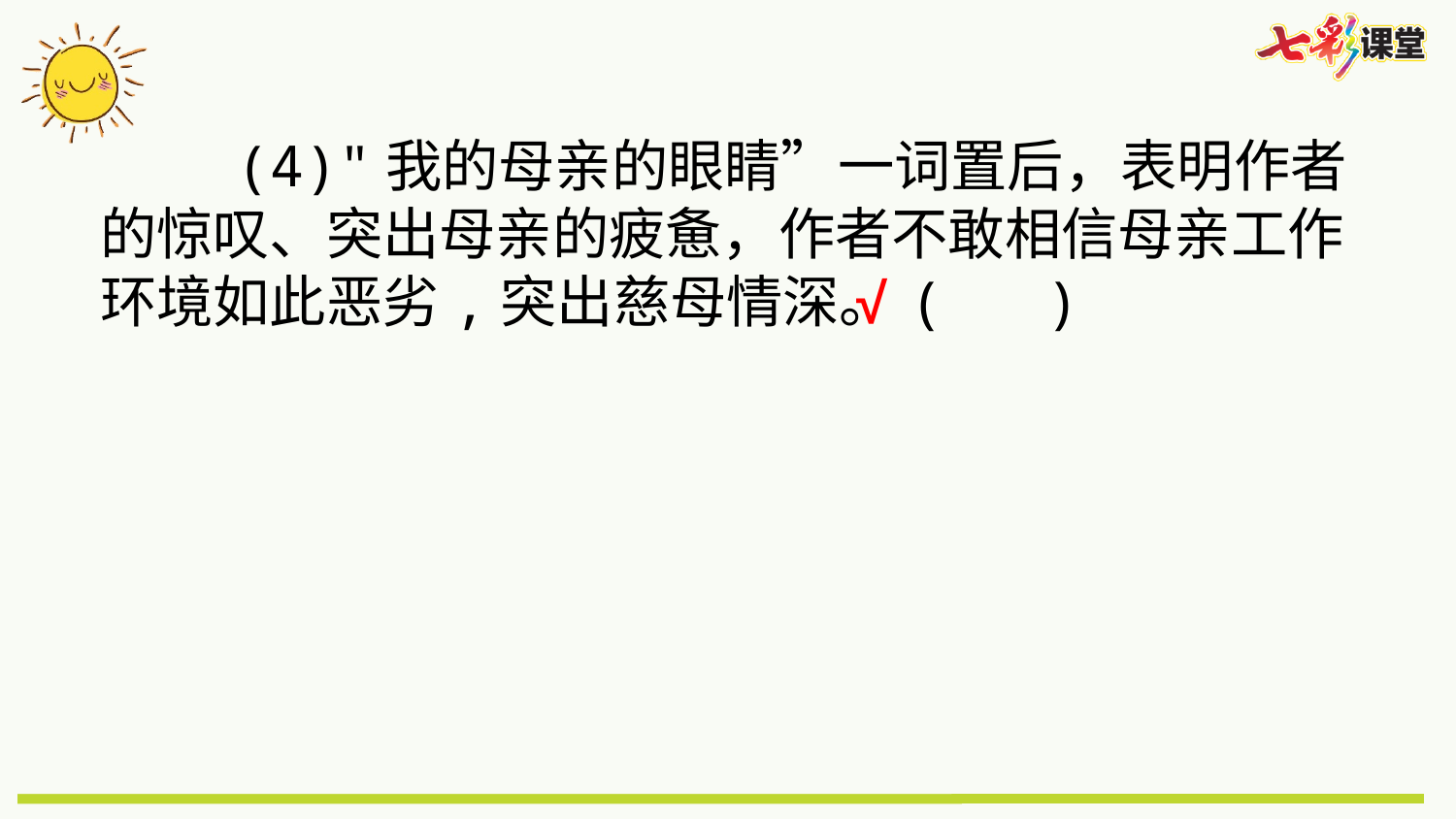

1

    (4)"我的母亲的眼睛”一词置后，表明作者的惊叹、突出母亲的疲惫，作者不敢相信母亲工作环境如此恶劣,突出慈母情深。(   )
√